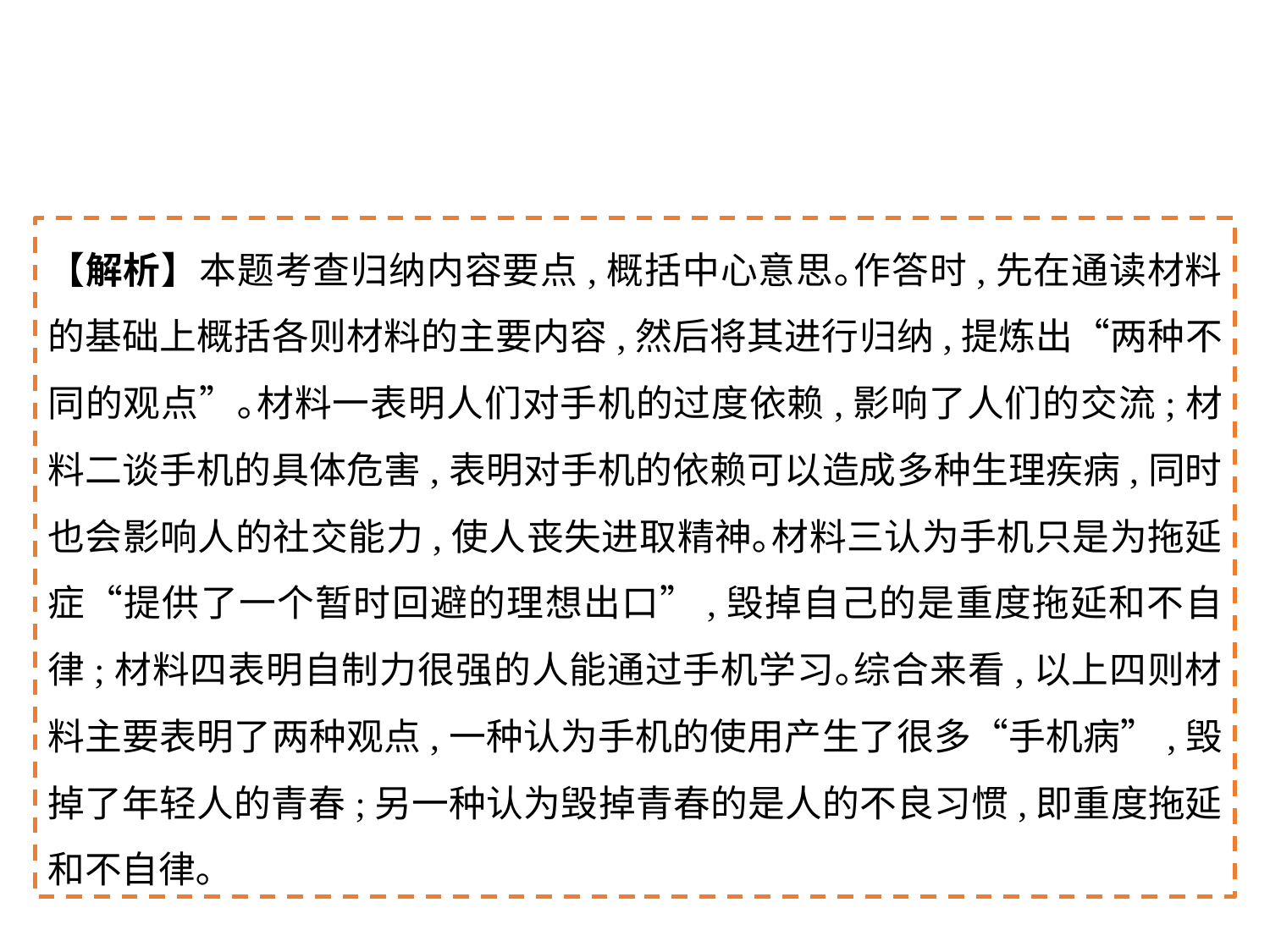

【解析】本题考查归纳内容要点,概括中心意思｡作答时,先在通读材料的基础上概括各则材料的主要内容,然后将其进行归纳,提炼出“两种不同的观点”｡材料一表明人们对手机的过度依赖,影响了人们的交流;材料二谈手机的具体危害,表明对手机的依赖可以造成多种生理疾病,同时也会影响人的社交能力,使人丧失进取精神｡材料三认为手机只是为拖延症“提供了一个暂时回避的理想出口”,毁掉自己的是重度拖延和不自律;材料四表明自制力很强的人能通过手机学习｡综合来看,以上四则材料主要表明了两种观点,一种认为手机的使用产生了很多“手机病”,毁掉了年轻人的青春;另一种认为毁掉青春的是人的不良习惯,即重度拖延和不自律｡